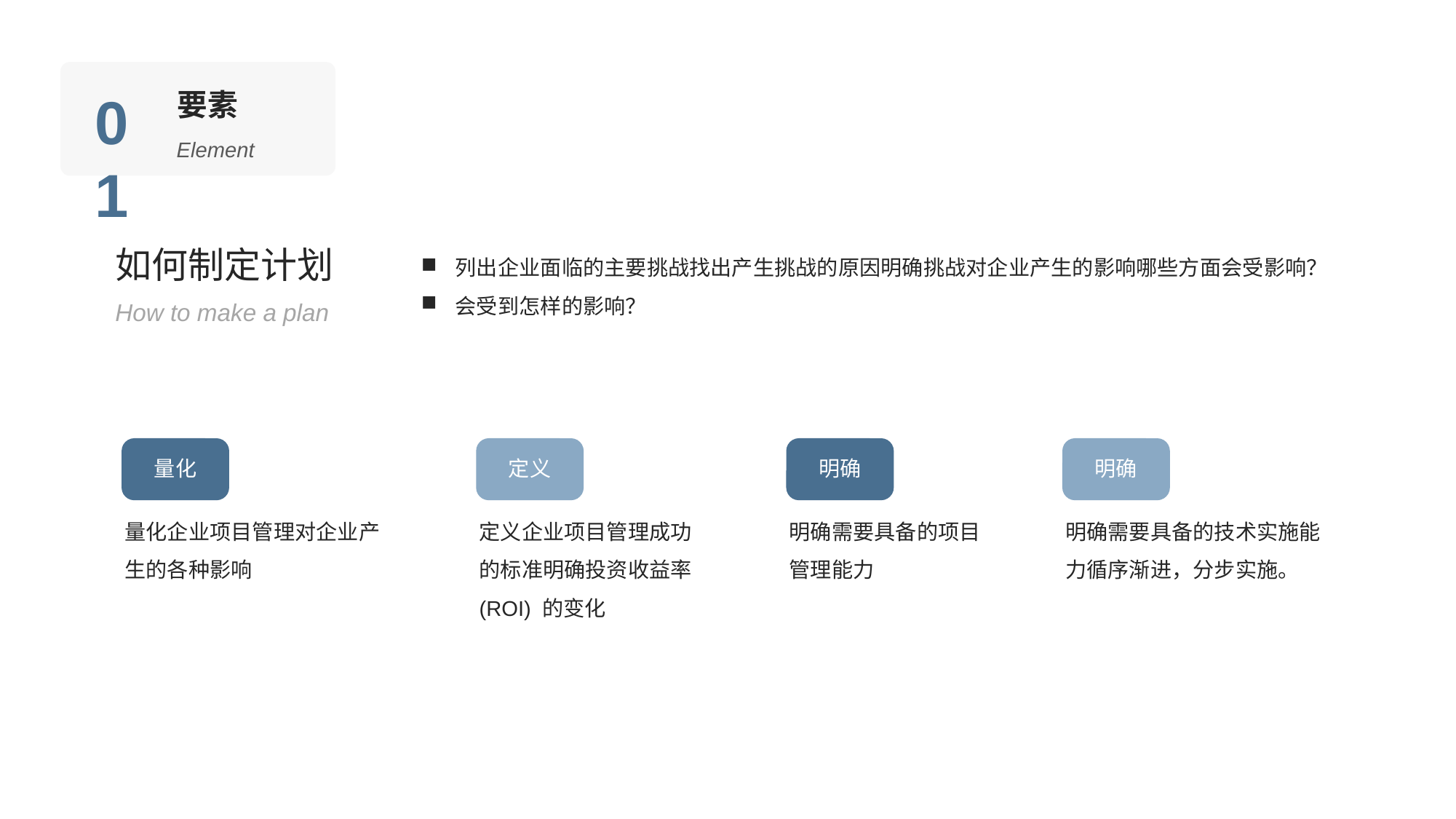

01
要素
Element
如何制定计划
How to make a plan
列出企业面临的主要挑战找出产生挑战的原因明确挑战对企业产生的影响哪些方面会受影响？
会受到怎样的影响？

量化
量化企业项目管理对企业产生的各种影响

定义
定义企业项目管理成功的标准明确投资收益率(ROI) 的变化

明确
明确需要具备的项目管理能力

明确
明确需要具备的技术实施能力循序渐进，分步实施。